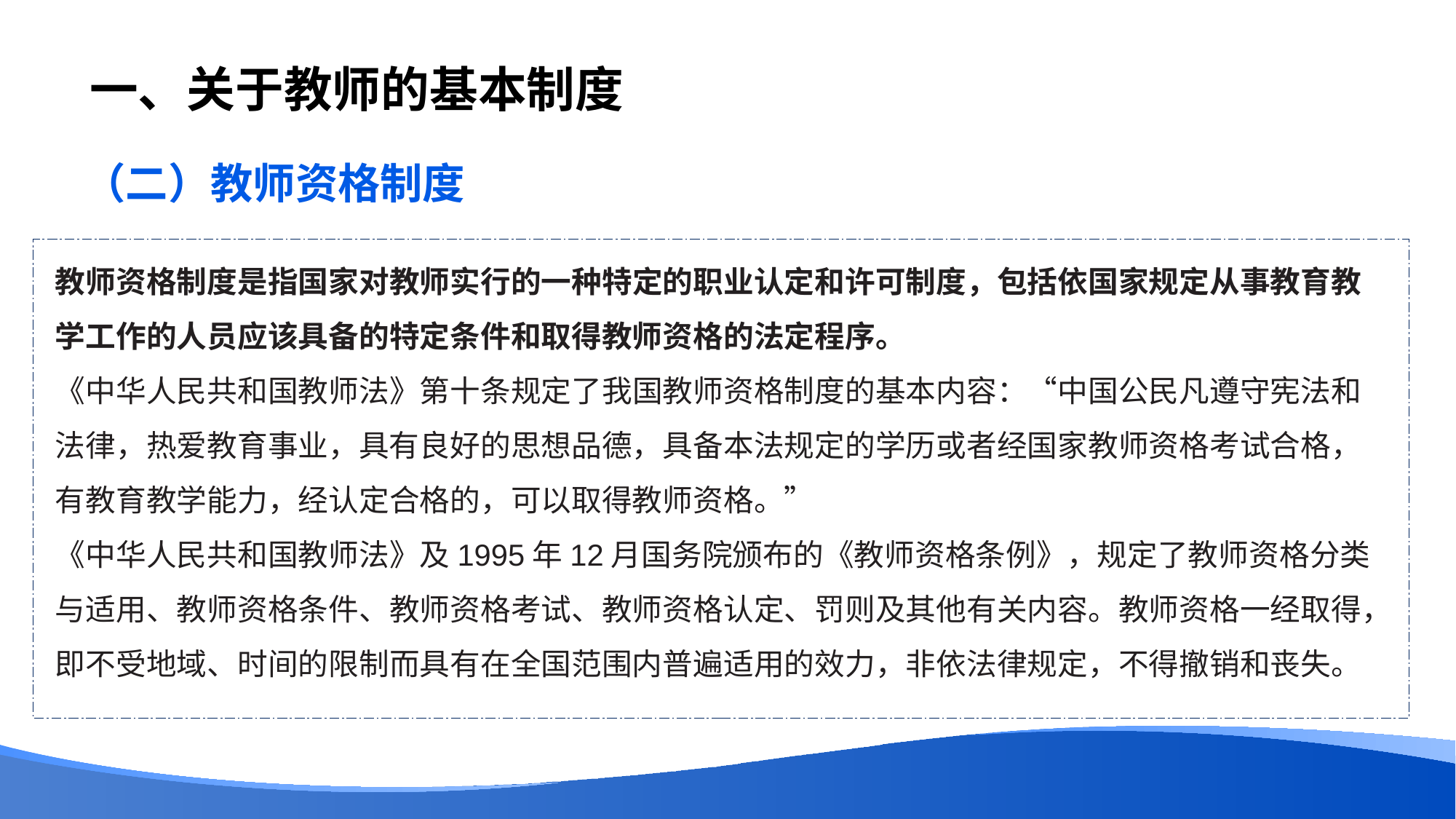

# 一、关于教师的基本制度
（二）教师资格制度

教师资格制度是指国家对教师实行的一种特定的职业认定和许可制度，包括依国家规定从事教育教学工作的人员应该具备的特定条件和取得教师资格的法定程序。
《中华人民共和国教师法》第十条规定了我国教师资格制度的基本内容：“中国公民凡遵守宪法和法律，热爱教育事业，具有良好的思想品德，具备本法规定的学历或者经国家教师资格考试合格，有教育教学能力，经认定合格的，可以取得教师资格。”
《中华人民共和国教师法》及1995年12月国务院颁布的《教师资格条例》，规定了教师资格分类与适用、教师资格条件、教师资格考试、教师资格认定、罚则及其他有关内容。教师资格一经取得，即不受地域、时间的限制而具有在全国范围内普遍适用的效力，非依法律规定，不得撤销和丧失。